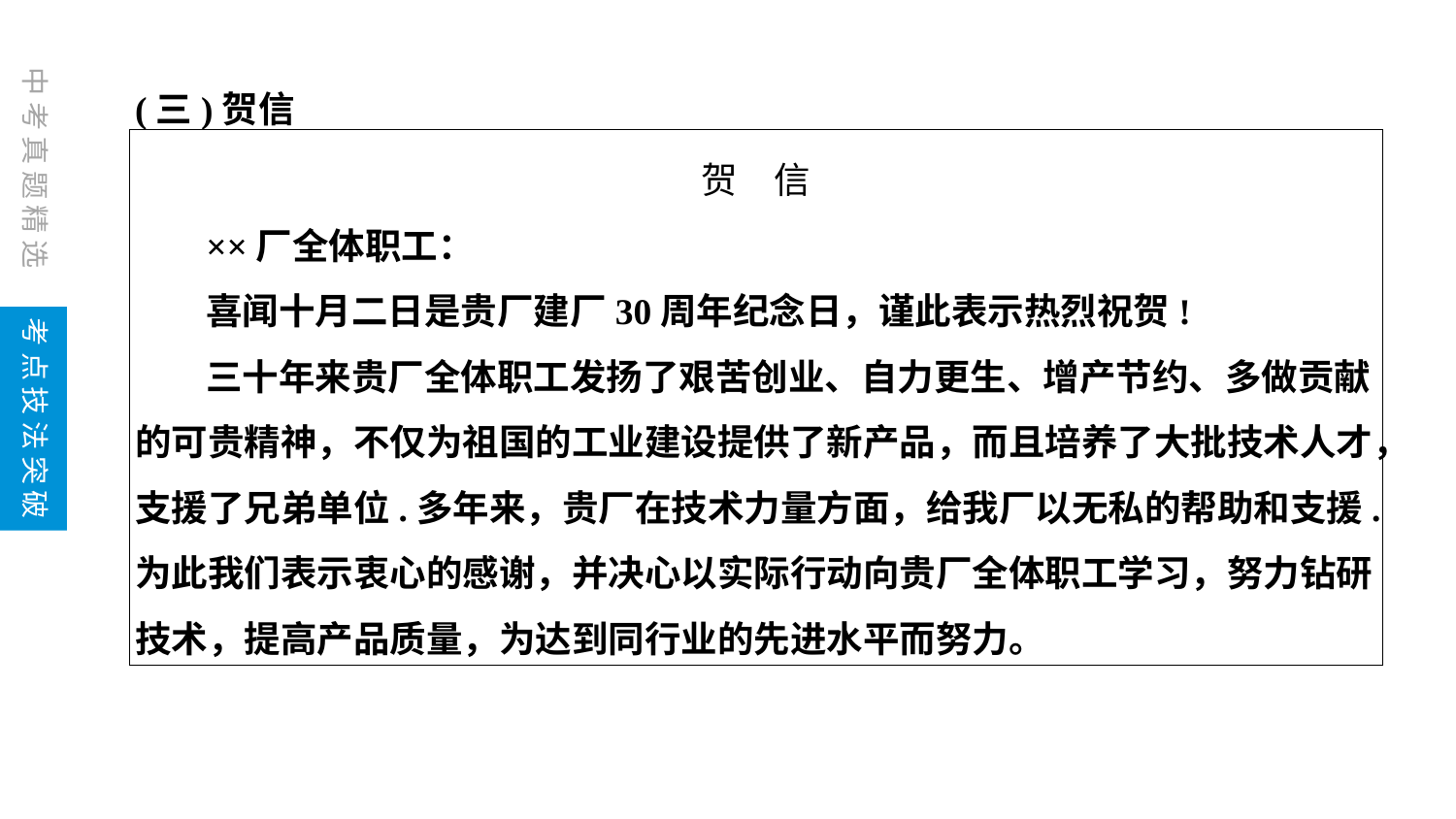

(三)贺信
贺　信
××厂全体职工：
喜闻十月二日是贵厂建厂30周年纪念日，谨此表示热烈祝贺!
三十年来贵厂全体职工发扬了艰苦创业、自力更生、增产节约、多做贡献的可贵精神，不仅为祖国的工业建设提供了新产品，而且培养了大批技术人才，支援了兄弟单位.多年来，贵厂在技术力量方面，给我厂以无私的帮助和支援.为此我们表示衷心的感谢，并决心以实际行动向贵厂全体职工学习，努力钻研技术，提高产品质量，为达到同行业的先进水平而努力。